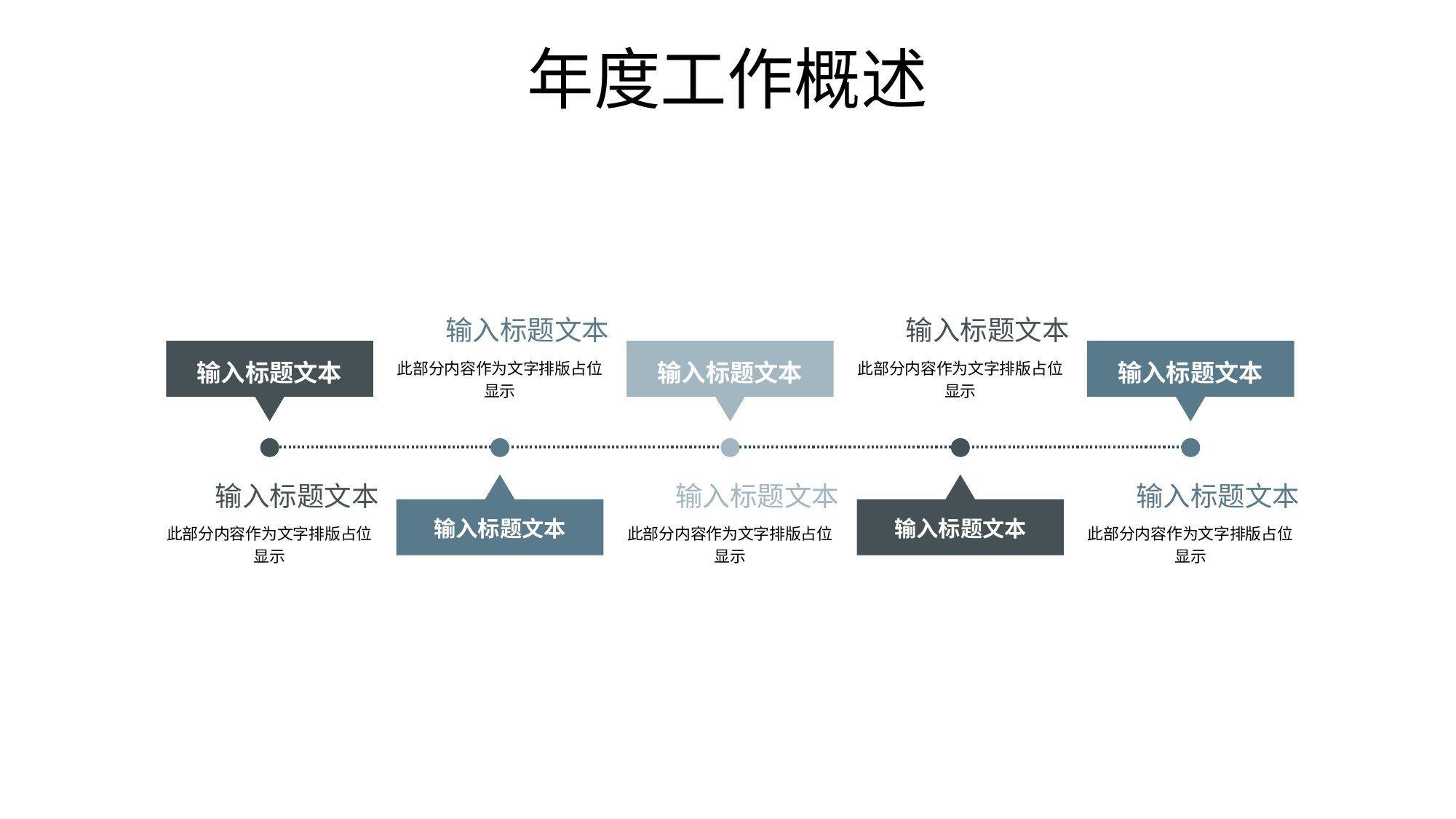

年度工作概述
输入标题文本
此部分内容作为文字排版占位
显示

输入标题文本
输入标题文本
此部分内容作为文字排版占位
显示

输入标题文本
输入标题文本

输入标题文本
此部分内容作为文字排版占位
显示
输入标题文本

输入标题文本
此部分内容作为文字排版占位
显示
输入标题文本

输入标题文本
此部分内容作为文字排版占位
显示